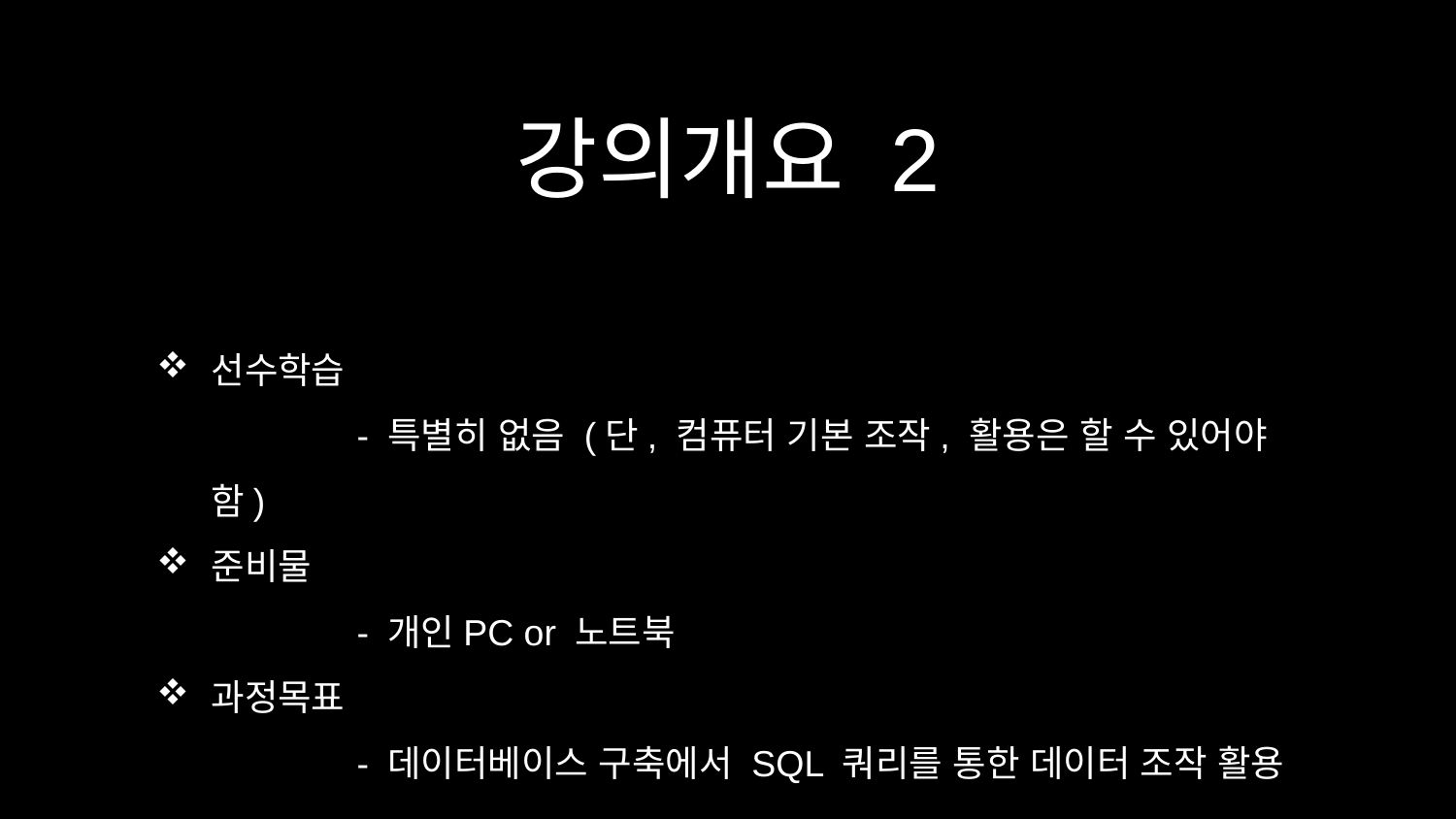

# 강의개요 2
선수학습
	- 특별히 없음 (단, 컴퓨터 기본 조작, 활용은 할 수 있어야 함)
준비물
	- 개인PC or 노트북
과정목표
	- 데이터베이스 구축에서 SQL 쿼리를 통한 데이터 조작 활용